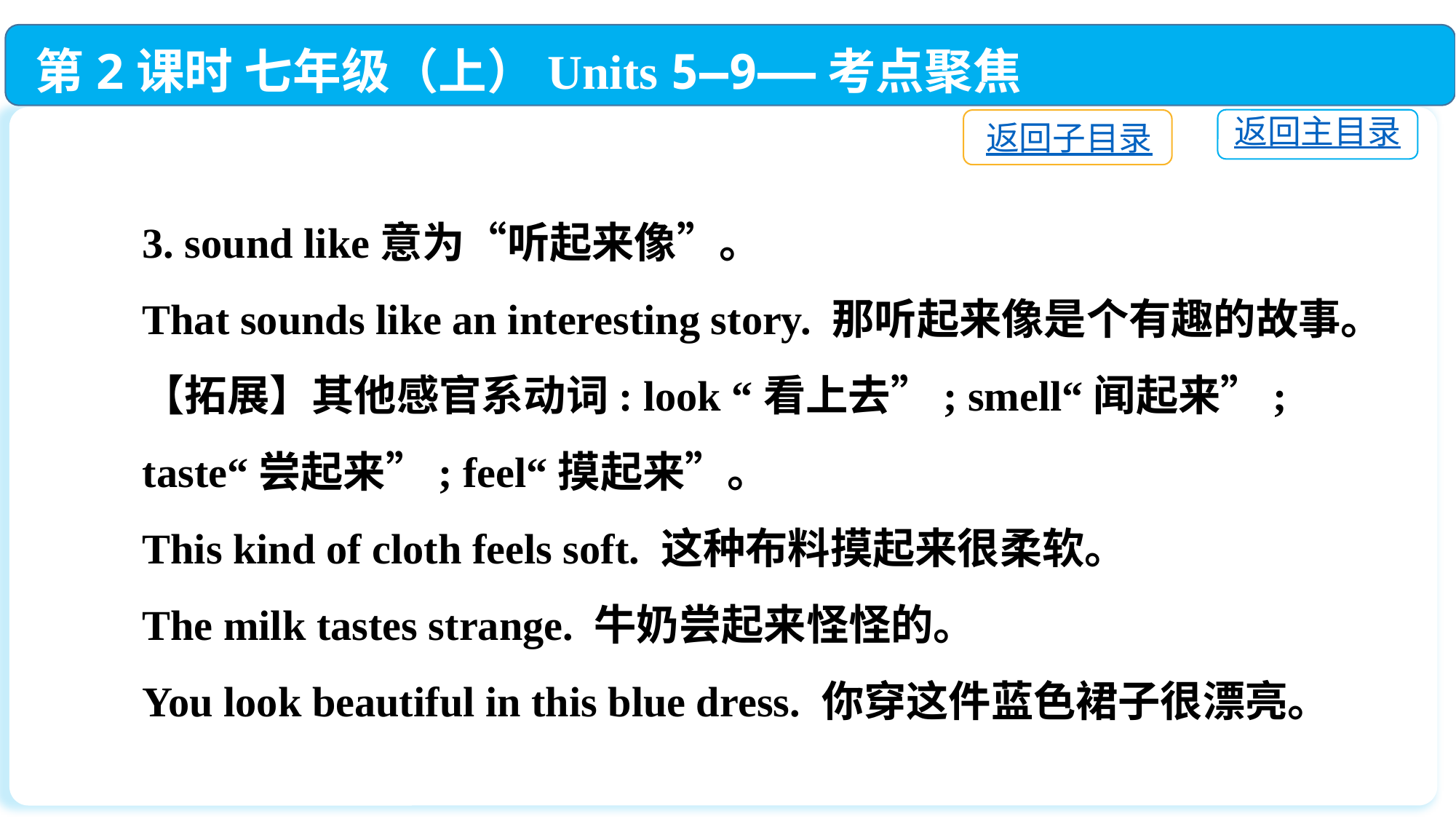

第2课时 七年级（上）Units 5—9——考点聚焦

返回主目录

返回子目录
3. sound like意为“听起来像”。
That sounds like an interesting story. 那听起来像是个有趣的故事。
【拓展】其他感官系动词: look “看上去”; smell“闻起来”; taste“尝起来”; feel“摸起来”。
This kind of cloth feels soft. 这种布料摸起来很柔软。
The milk tastes strange. 牛奶尝起来怪怪的。
You look beautiful in this blue dress. 你穿这件蓝色裙子很漂亮。